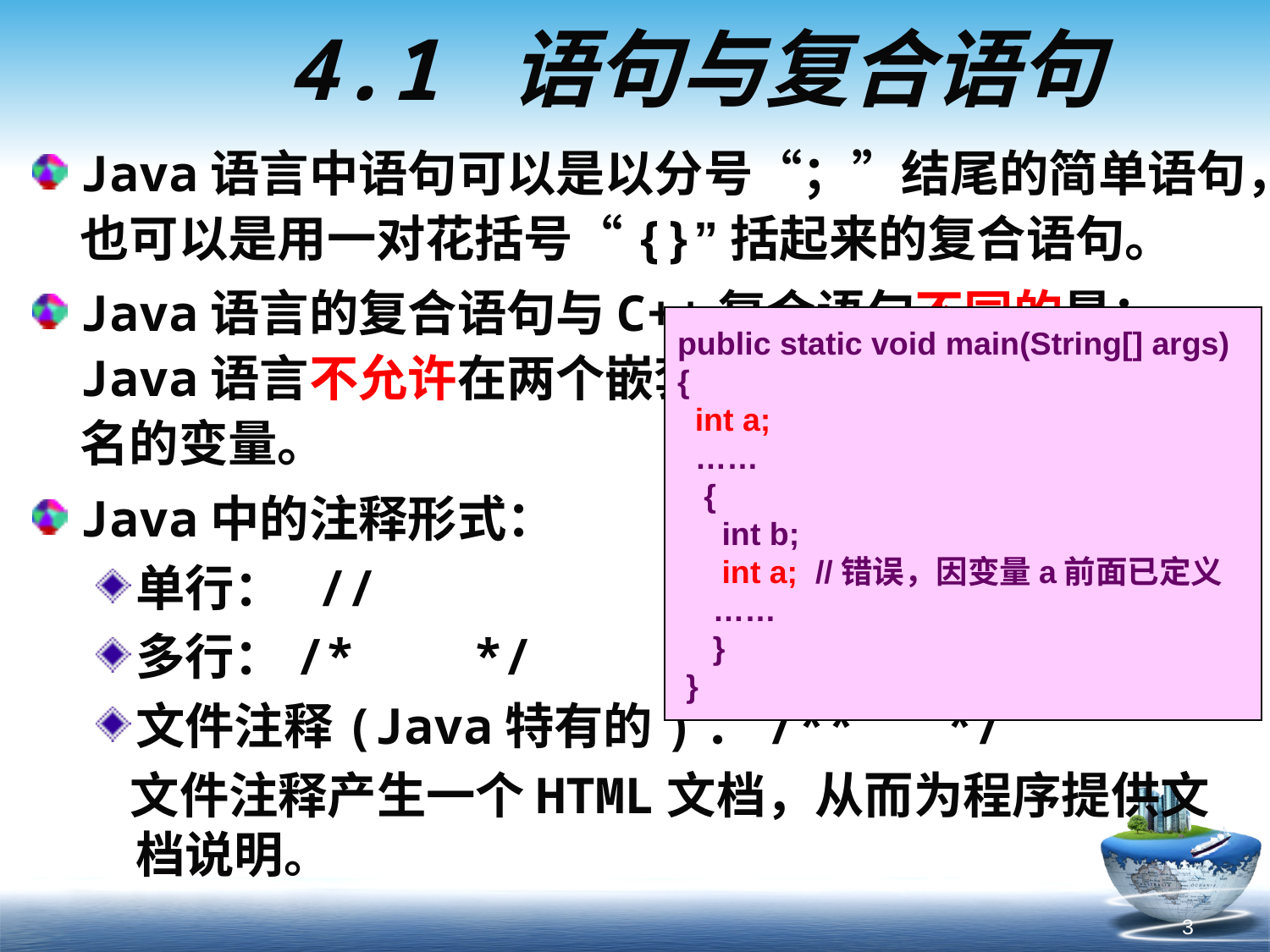

# 4.1 语句与复合语句
Java语言中语句可以是以分号“；”结尾的简单语句，也可以是用一对花括号“{}”括起来的复合语句。
Java语言的复合语句与C++复合语句不同的是：Java语言不允许在两个嵌套的复合语句内声明两个同名的变量。
Java中的注释形式：
单行：  //
多行：/*    */
文件注释(Java特有的)：/**   */
  文件注释产生一个HTML文档，从而为程序提供文档说明。
public static void main(String[] args)
{
  int a;
  ……
   {
     int b;
     int a;  //错误，因变量a前面已定义
    ……
    }
 }
3